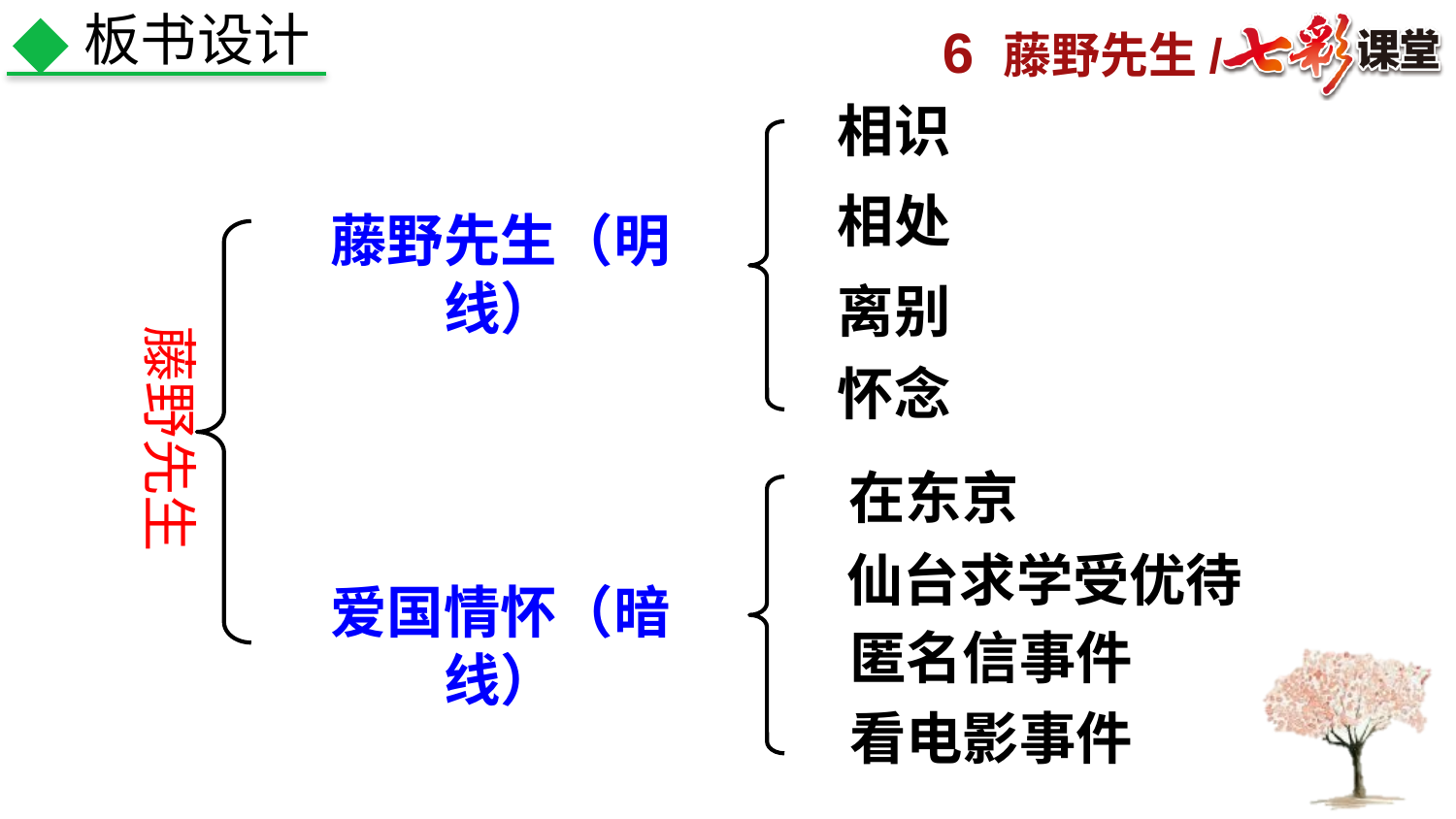

板书设计

相识

相处
藤野先生（明线）

离别
藤野先生
怀念
在东京

仙台求学受优待
爱国情怀（暗线）
匿名信事件
看电影事件